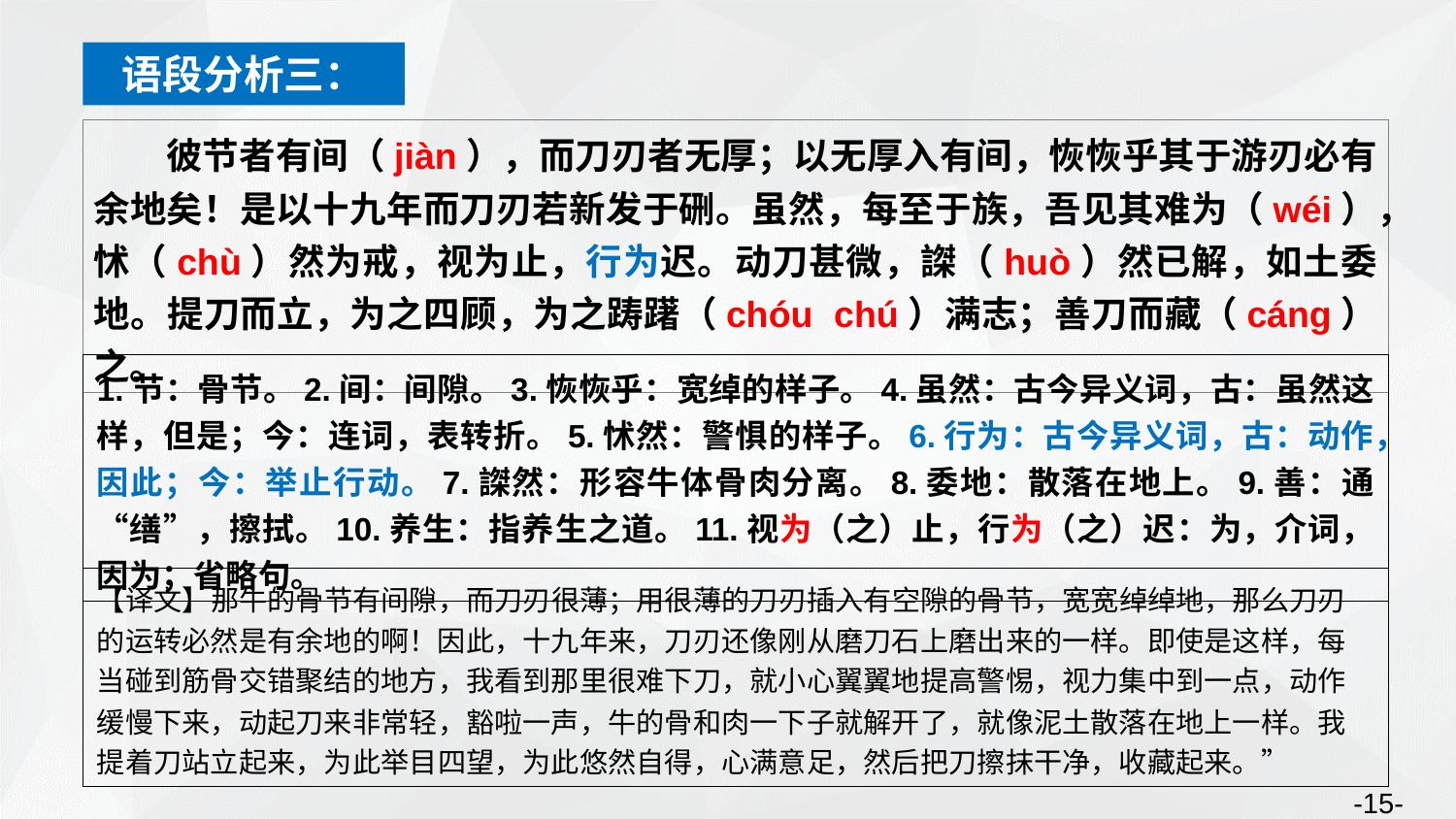

语段分析三：
彼节者有间（jiàn），而刀刃者无厚；以无厚入有间，恢恢乎其于游刃必有余地矣！是以十九年而刀刃若新发于硎。虽然，每至于族，吾见其难为（wéi），怵（chù）然为戒，视为止，行为迟。动刀甚微，謋（huò）然已解，如土委地。提刀而立，为之四顾，为之踌躇（chóu  chú）满志；善刀而藏（cáng）之。
1.节：骨节。2.间：间隙。3.恢恢乎：宽绰的样子。4.虽然：古今异义词，古：虽然这样，但是；今：连词，表转折。5.怵然：警惧的样子。6.行为：古今异义词，古：动作，因此；今：举止行动。7.謋然：形容牛体骨肉分离。8.委地：散落在地上。9.善：通“缮”，擦拭。10.养生：指养生之道。11.视为（之）止，行为（之）迟：为，介词，因为；省略句。
【译文】那牛的骨节有间隙，而刀刃很薄；用很薄的刀刃插入有空隙的骨节，宽宽绰绰地，那么刀刃的运转必然是有余地的啊！因此，十九年来，刀刃还像刚从磨刀石上磨出来的一样。即使是这样，每当碰到筋骨交错聚结的地方，我看到那里很难下刀，就小心翼翼地提高警惕，视力集中到一点，动作缓慢下来，动起刀来非常轻，豁啦一声，牛的骨和肉一下子就解开了，就像泥土散落在地上一样。我提着刀站立起来，为此举目四望，为此悠然自得，心满意足，然后把刀擦抹干净，收藏起来。”
-15-